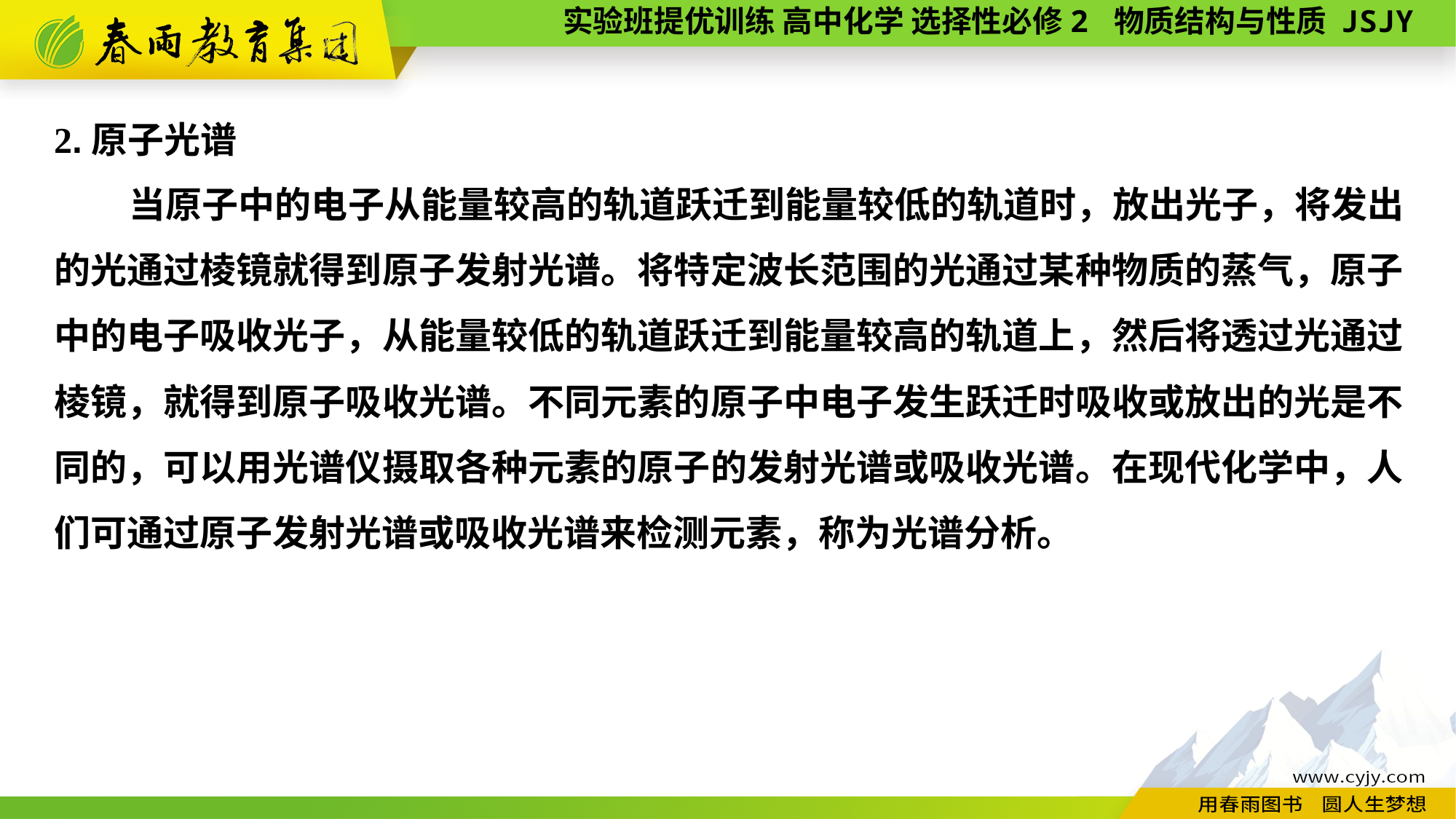

2.原子光谱
当原子中的电子从能量较高的轨道跃迁到能量较低的轨道时，放出光子，将发出的光通过棱镜就得到原子发射光谱。将特定波长范围的光通过某种物质的蒸气，原子中的电子吸收光子，从能量较低的轨道跃迁到能量较高的轨道上，然后将透过光通过棱镜，就得到原子吸收光谱。不同元素的原子中电子发生跃迁时吸收或放出的光是不同的，可以用光谱仪摄取各种元素的原子的发射光谱或吸收光谱。在现代化学中，人们可通过原子发射光谱或吸收光谱来检测元素，称为光谱分析。